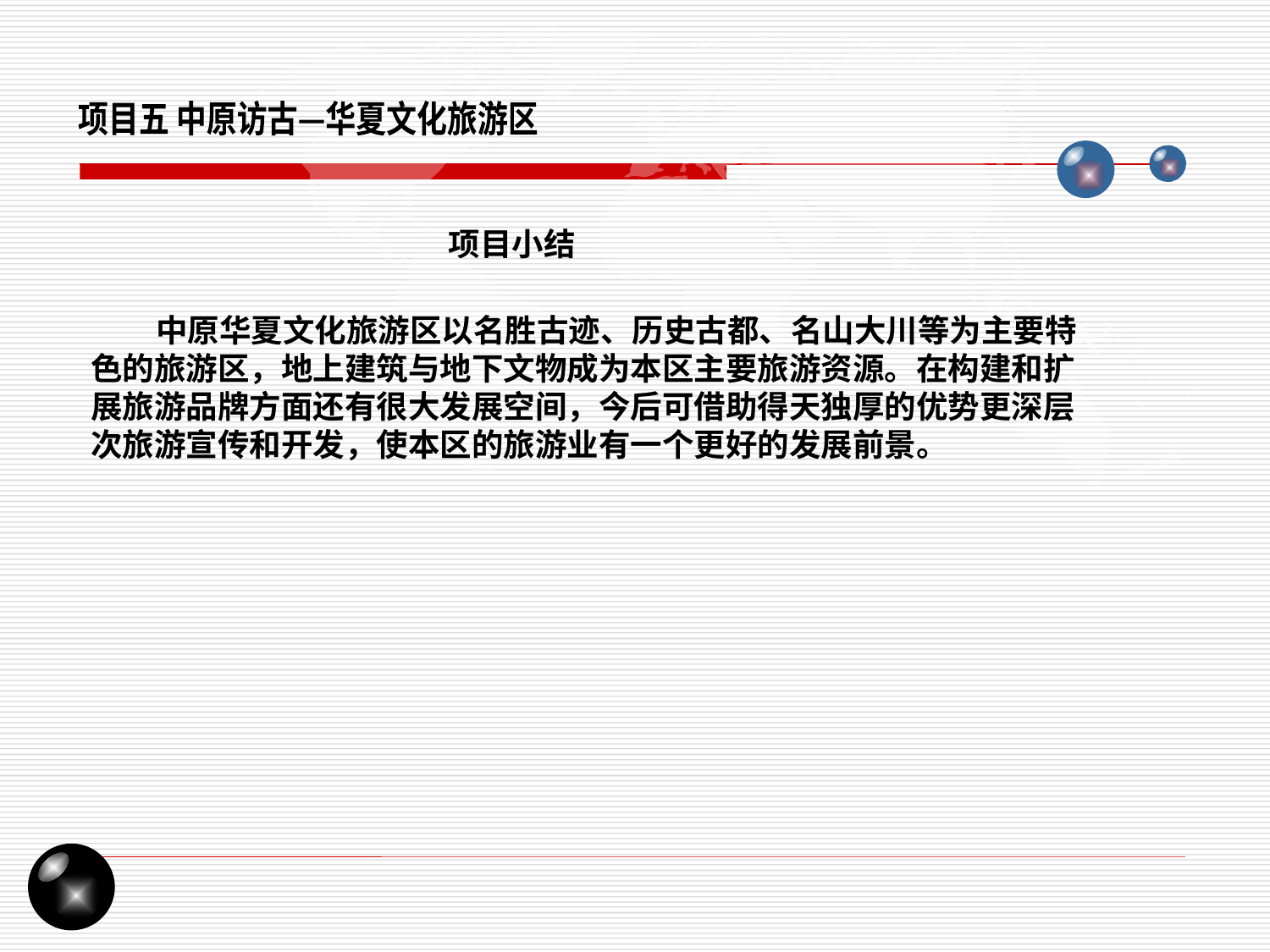

项目五 中原访古—华夏文化旅游区
项目小结

        中原华夏文化旅游区以名胜古迹、历史古都、名山大川等为主要特色的旅游区，地上建筑与地下文物成为本区主要旅游资源。在构建和扩展旅游品牌方面还有很大发展空间，今后可借助得天独厚的优势更深层次旅游宣传和开发，使本区的旅游业有一个更好的发展前景。